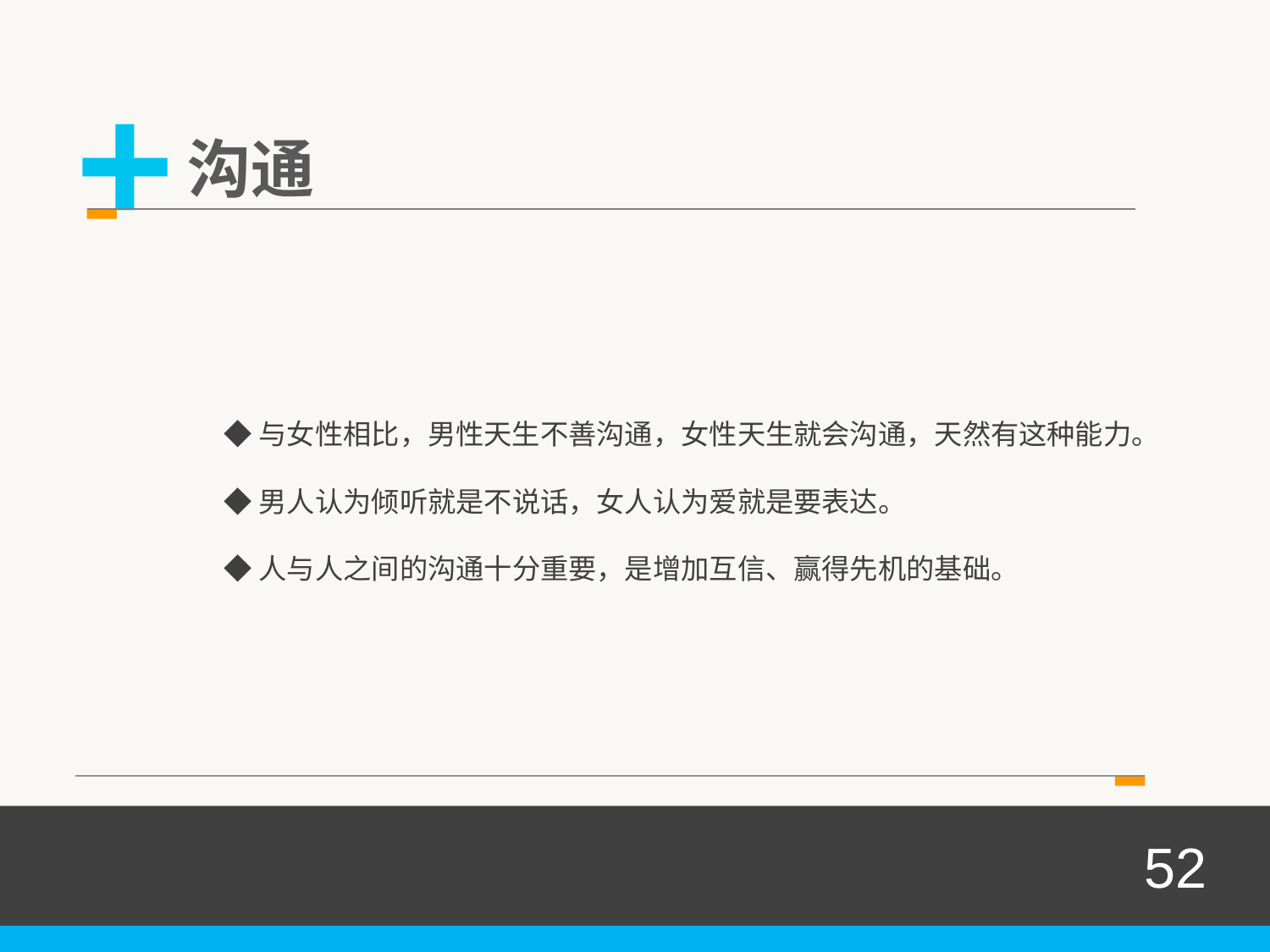

+
沟通

 ◆与女性相比，男性天生不善沟通，女性天生就会沟通，天然有这种能力。
 ◆男人认为倾听就是不说话，女人认为爱就是要表达。
 ◆人与人之间的沟通十分重要，是增加互信、赢得先机的基础。

52